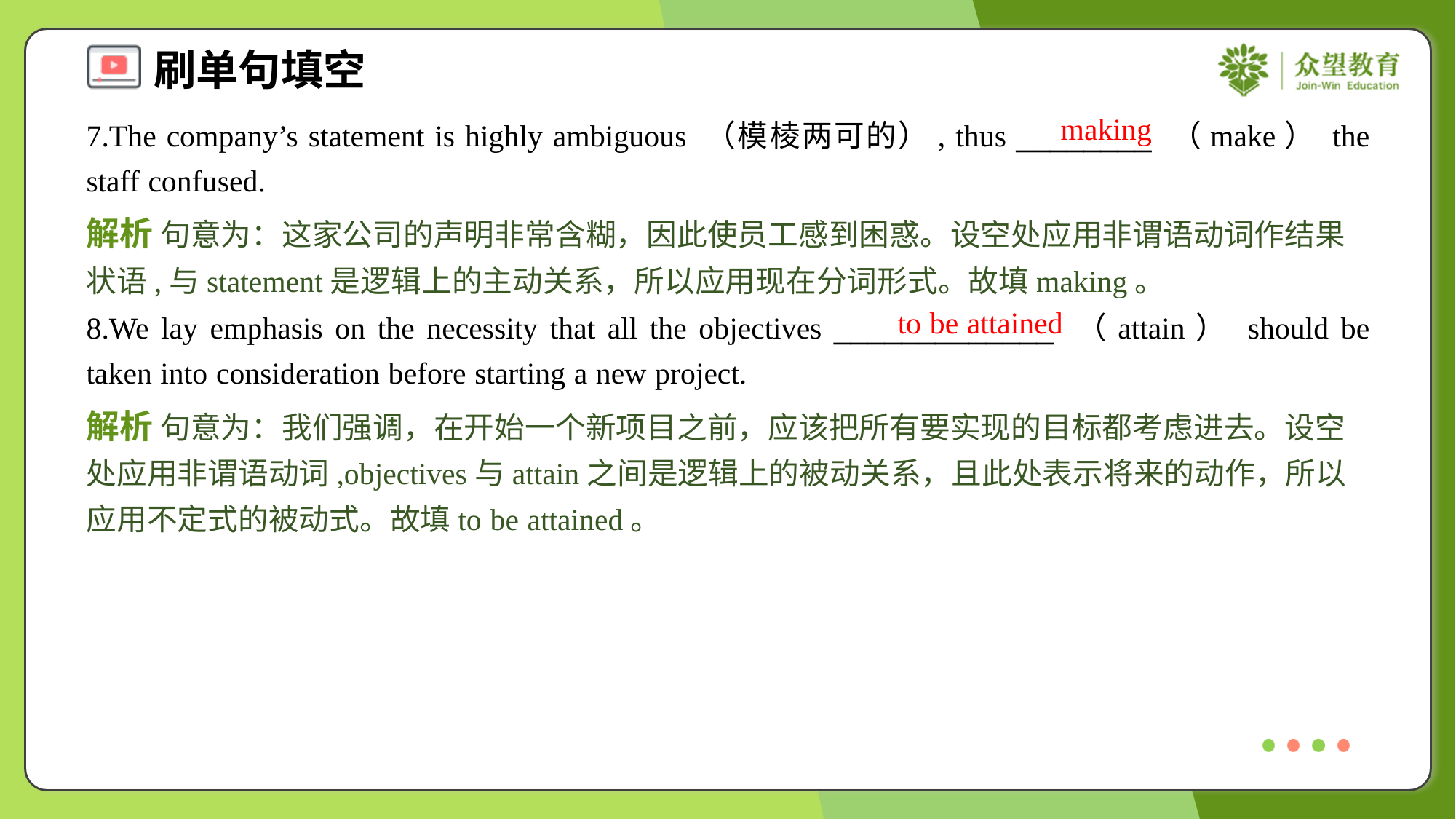

making
7.The company’s statement is highly ambiguous （模棱两可的）, thus ________ （make） the staff confused.
解析 句意为：这家公司的声明非常含糊，因此使员工感到困惑。设空处应用非谓语动词作结果状语,与statement是逻辑上的主动关系，所以应用现在分词形式。故填making。
to be attained
8.We lay emphasis on the necessity that all the objectives _____________ （attain） should be taken into consideration before starting a new project.
解析 句意为：我们强调，在开始一个新项目之前，应该把所有要实现的目标都考虑进去。设空处应用非谓语动词,objectives与attain之间是逻辑上的被动关系，且此处表示将来的动作，所以应用不定式的被动式。故填to be attained。